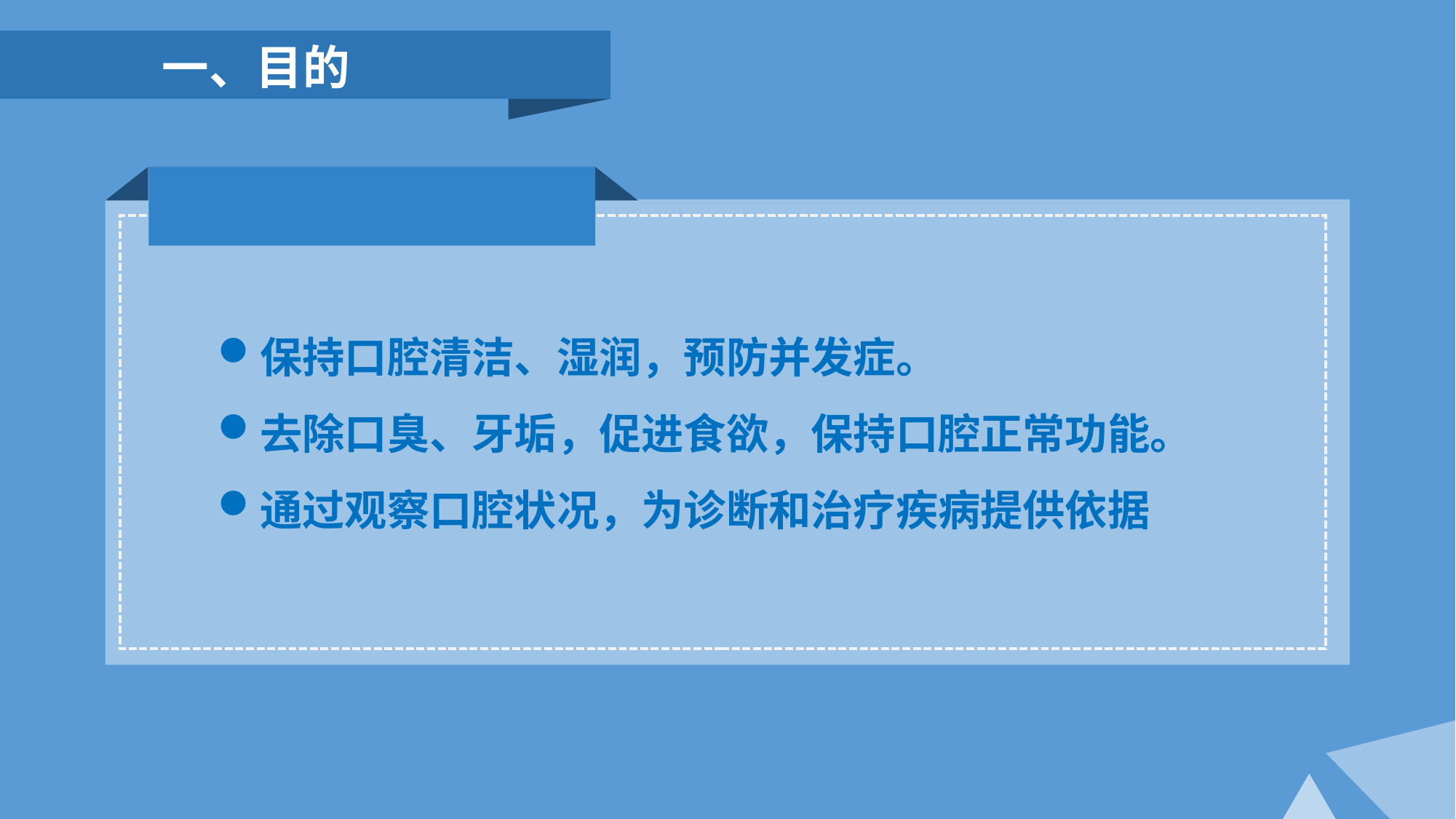

一、目的

保持口腔清洁、湿润，预防并发症。
去除口臭、牙垢，促进食欲，保持口腔正常功能。
通过观察口腔状况，为诊断和治疗疾病提供依据